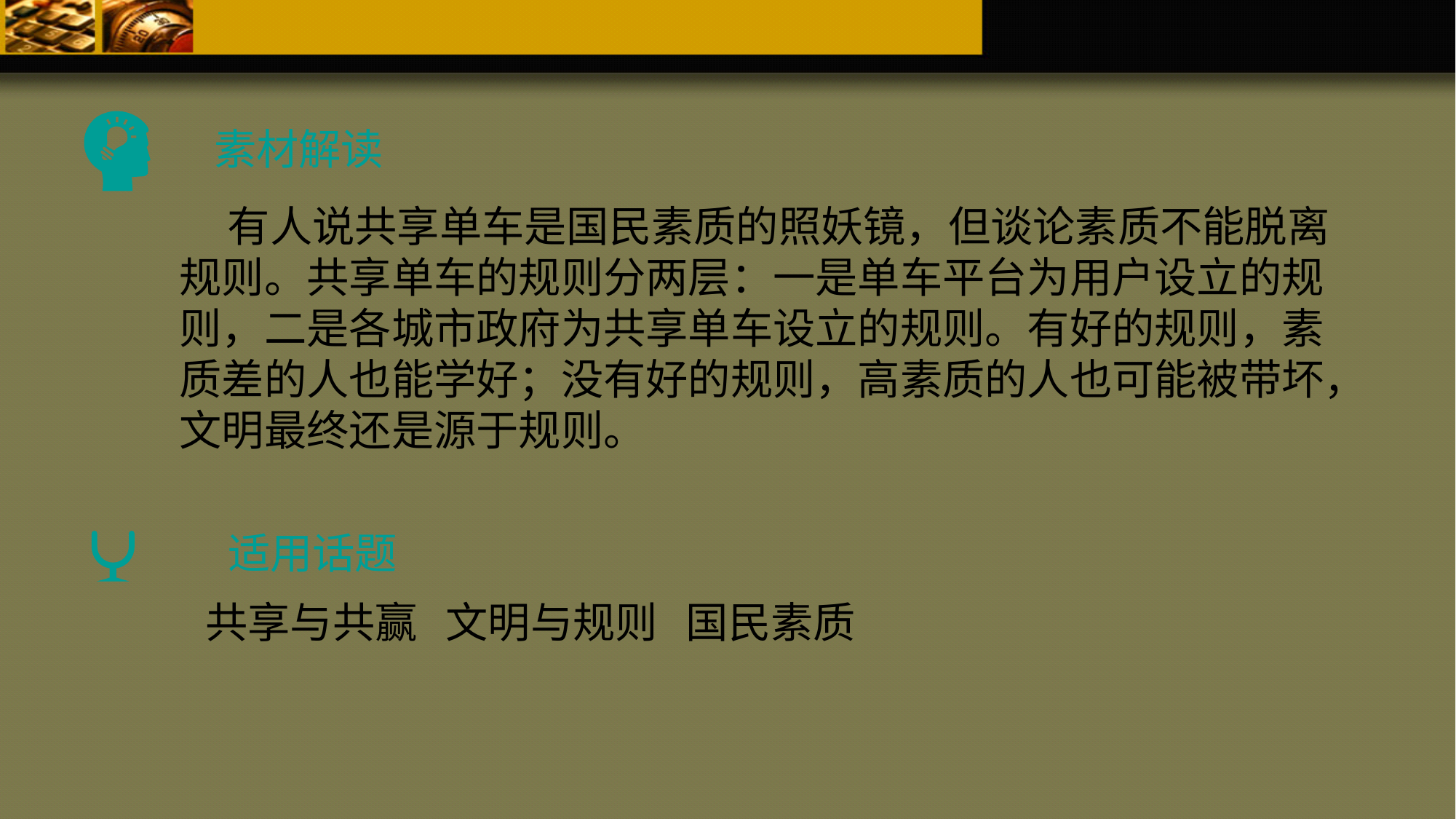

素材解读
    有人说共享单车是国民素质的照妖镜，但谈论素质不能脱离规则。共享单车的规则分两层：一是单车平台为用户设立的规则，二是各城市政府为共享单车设立的规则。有好的规则，素质差的人也能学好；没有好的规则，高素质的人也可能被带坏，文明最终还是源于规则。
适用话题

共享与共赢   文明与规则   国民素质